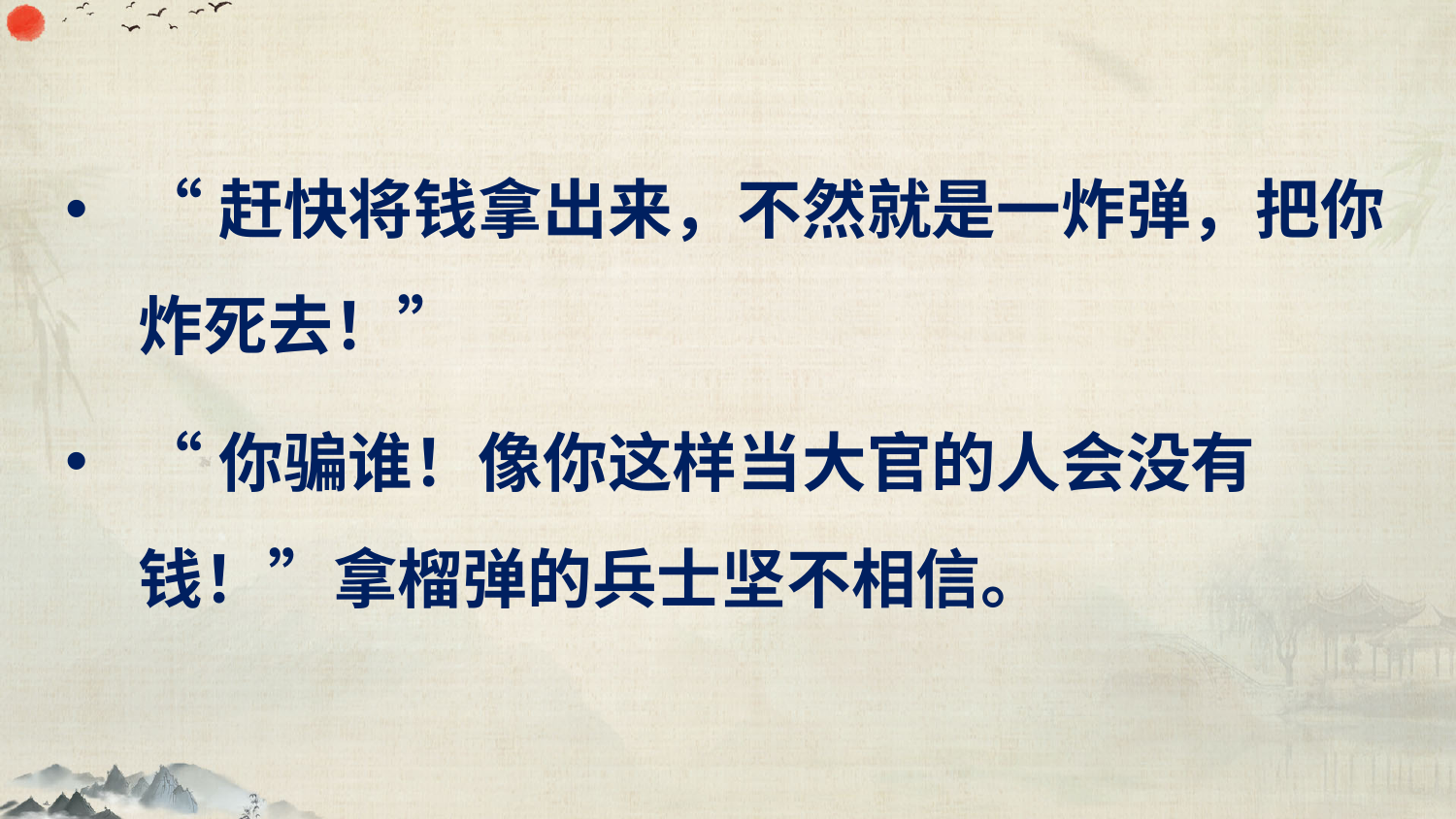

“赶快将钱拿出来，不然就是一炸弹，把你炸死去！”
“你骗谁！像你这样当大官的人会没有钱！”拿榴弹的兵士坚不相信。